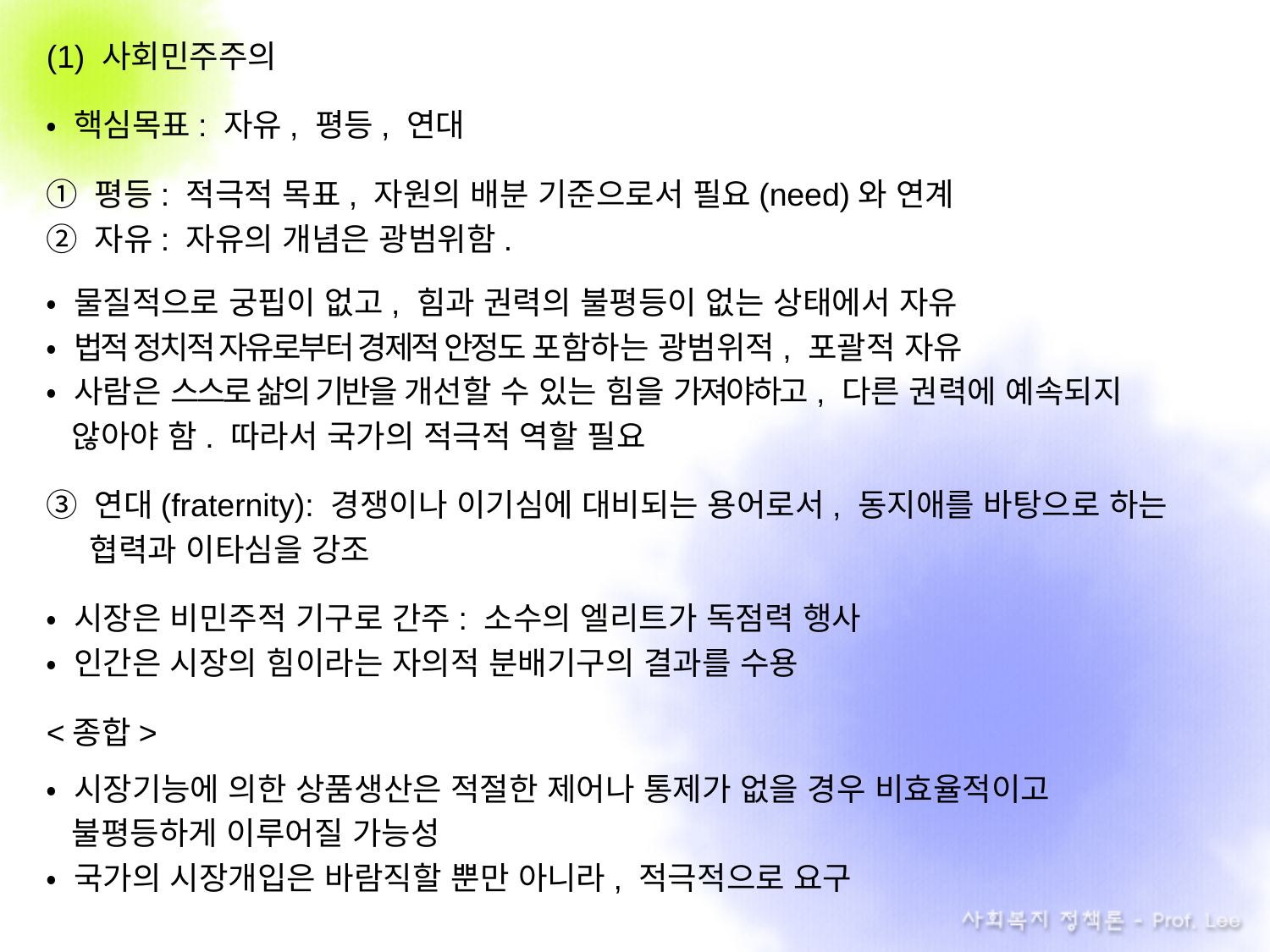

(1) 사회민주주의

• 핵심목표: 자유, 평등, 연대

① 평등: 적극적 목표, 자원의 배분 기준으로서 필요(need)와 연계
② 자유: 자유의 개념은 광범위함.

• 물질적으로 궁핍이 없고, 힘과 권력의 불평등이 없는 상태에서 자유
• 법적 정치적 자유로부터 경제적 안정도 포함하는 광범위적, 포괄적 자유
• 사람은 스스로 삶의 기반을 개선할 수 있는 힘을 가져야하고, 다른 권력에 예속되지
  않아야 함. 따라서 국가의 적극적 역할 필요

③ 연대(fraternity): 경쟁이나 이기심에 대비되는 용어로서, 동지애를 바탕으로 하는
    협력과 이타심을 강조

• 시장은 비민주적 기구로 간주: 소수의 엘리트가 독점력 행사
• 인간은 시장의 힘이라는 자의적 분배기구의 결과를 수용

<종합>

• 시장기능에 의한 상품생산은 적절한 제어나 통제가 없을 경우 비효율적이고
  불평등하게 이루어질 가능성
• 국가의 시장개입은 바람직할 뿐만 아니라, 적극적으로 요구